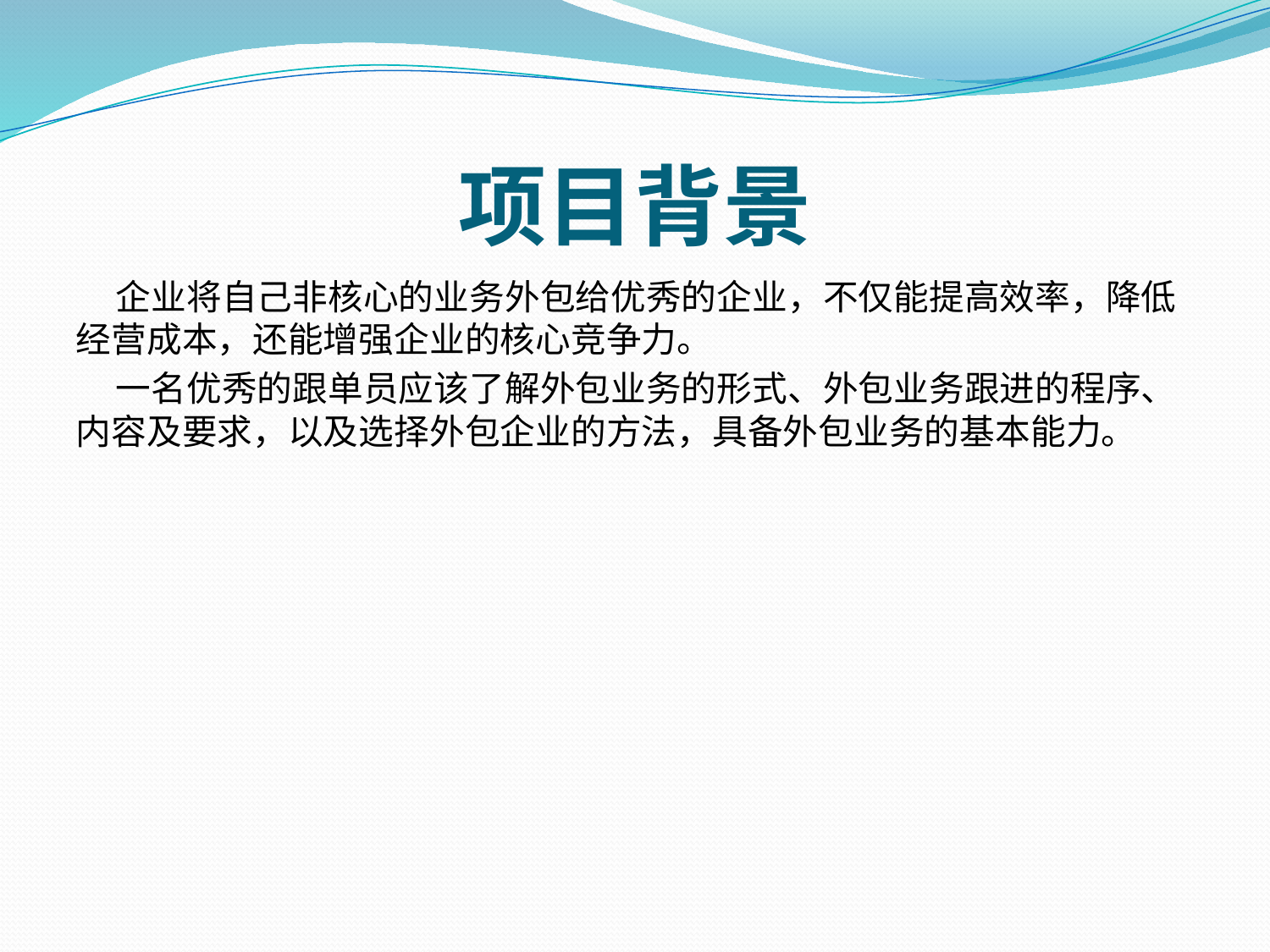

# 项目背景
    企业将自己非核心的业务外包给优秀的企业，不仅能提高效率，降低经营成本，还能增强企业的核心竞争力。
    一名优秀的跟单员应该了解外包业务的形式、外包业务跟进的程序、内容及要求，以及选择外包企业的方法，具备外包业务的基本能力。